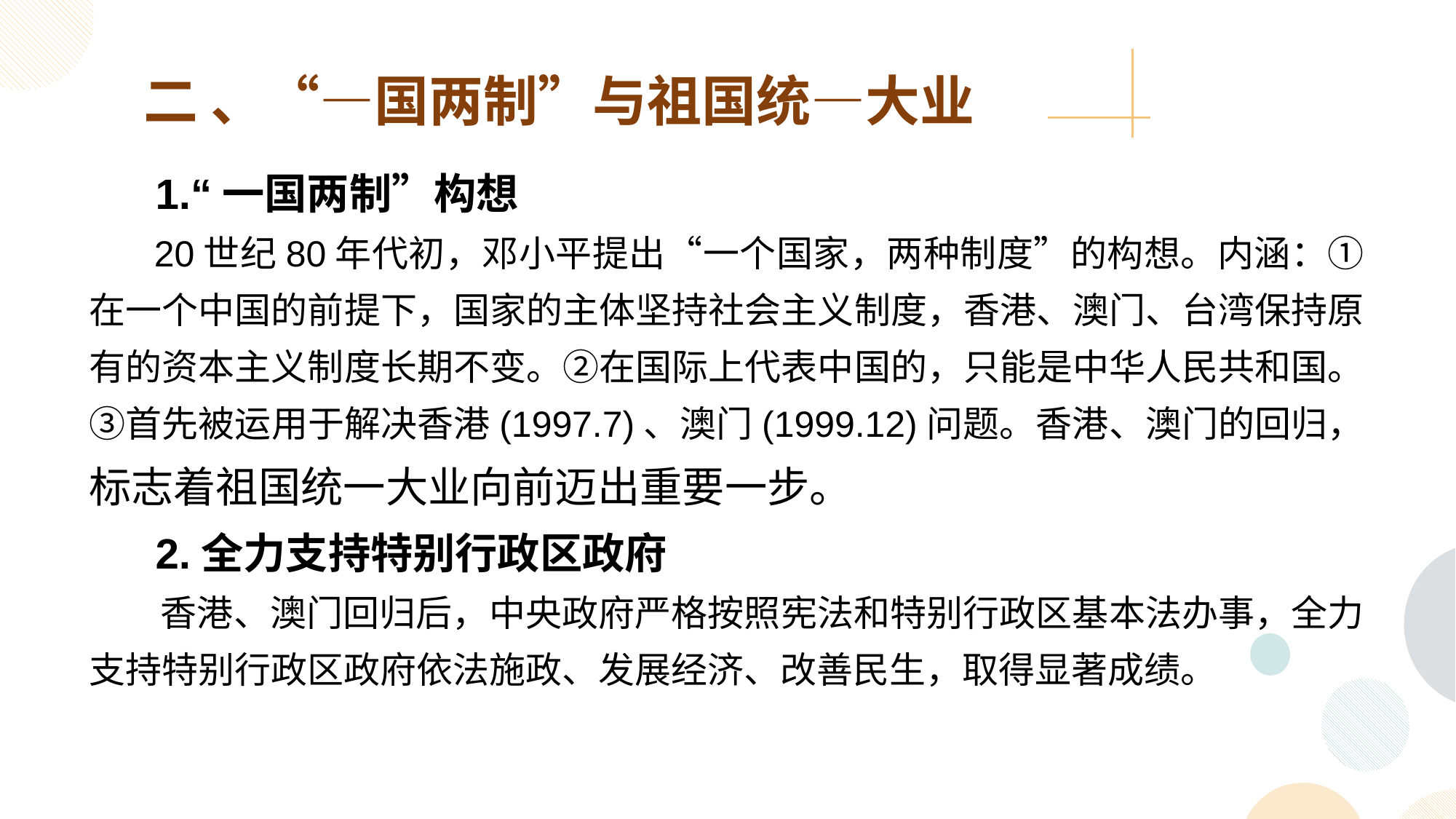

二 、“—国两制”与祖国统—大业
 1.“一国两制”构想
 20世纪80年代初，邓小平提出“一个国家，两种制度”的构想。内涵：①在一个中国的前提下，国家的主体坚持社会主义制度，香港、澳门、台湾保持原有的资本主义制度长期不变。②在国际上代表中国的，只能是中华人民共和国。③首先被运用于解决香港(1997.7)、澳门(1999.12)问题。香港、澳门的回归，标志着祖国统一大业向前迈出重要一步。
 2.全力支持特别行政区政府
 香港、澳门回归后，中央政府严格按照宪法和特别行政区基本法办事，全力支持特别行政区政府依法施政、发展经济、改善民生，取得显著成绩。